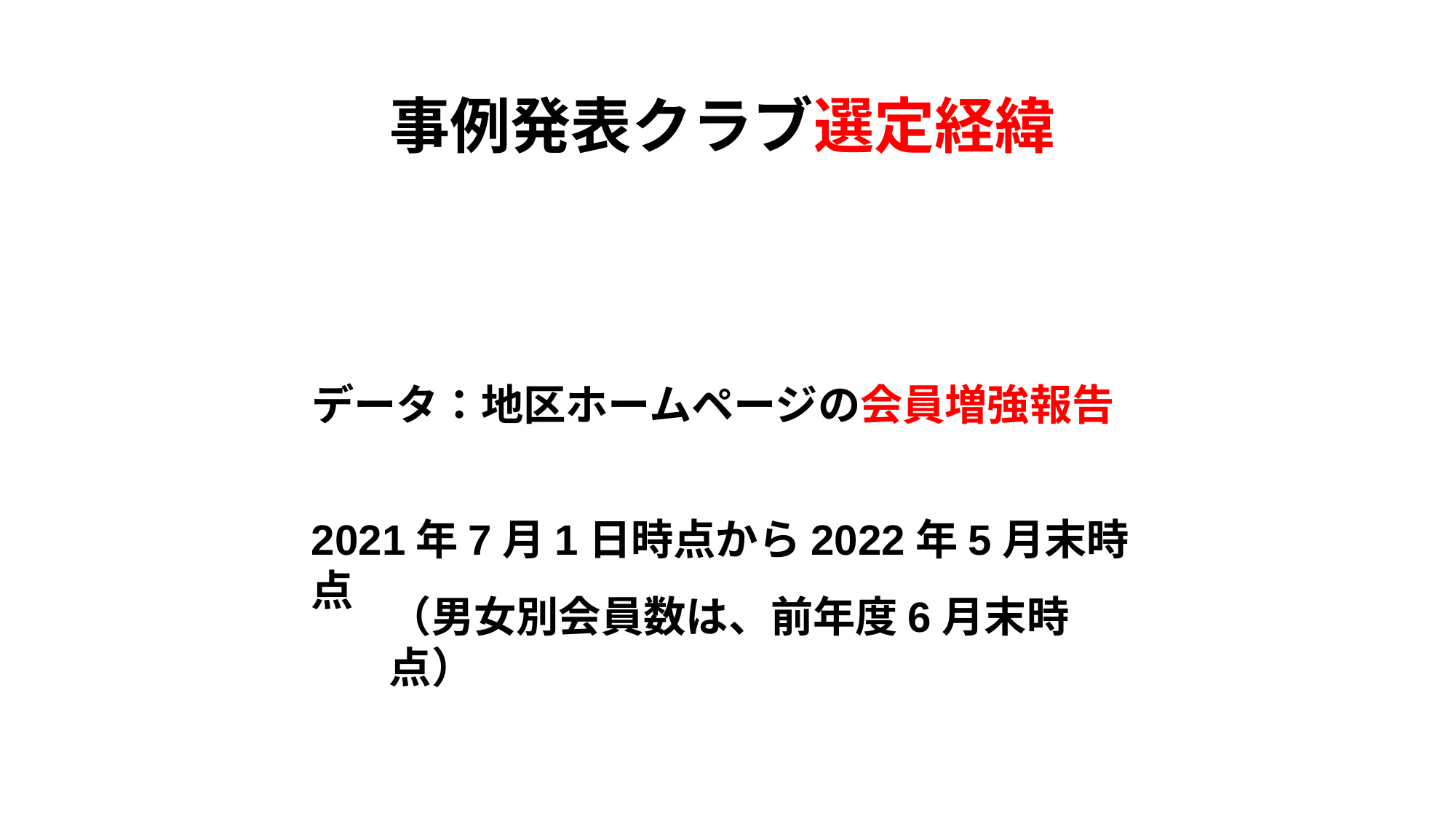

# 事例発表クラブ選定経緯
データ：地区ホームページの会員増強報告
2021年7月1日時点から2022年5月末時点
（男女別会員数は、前年度6月末時点）